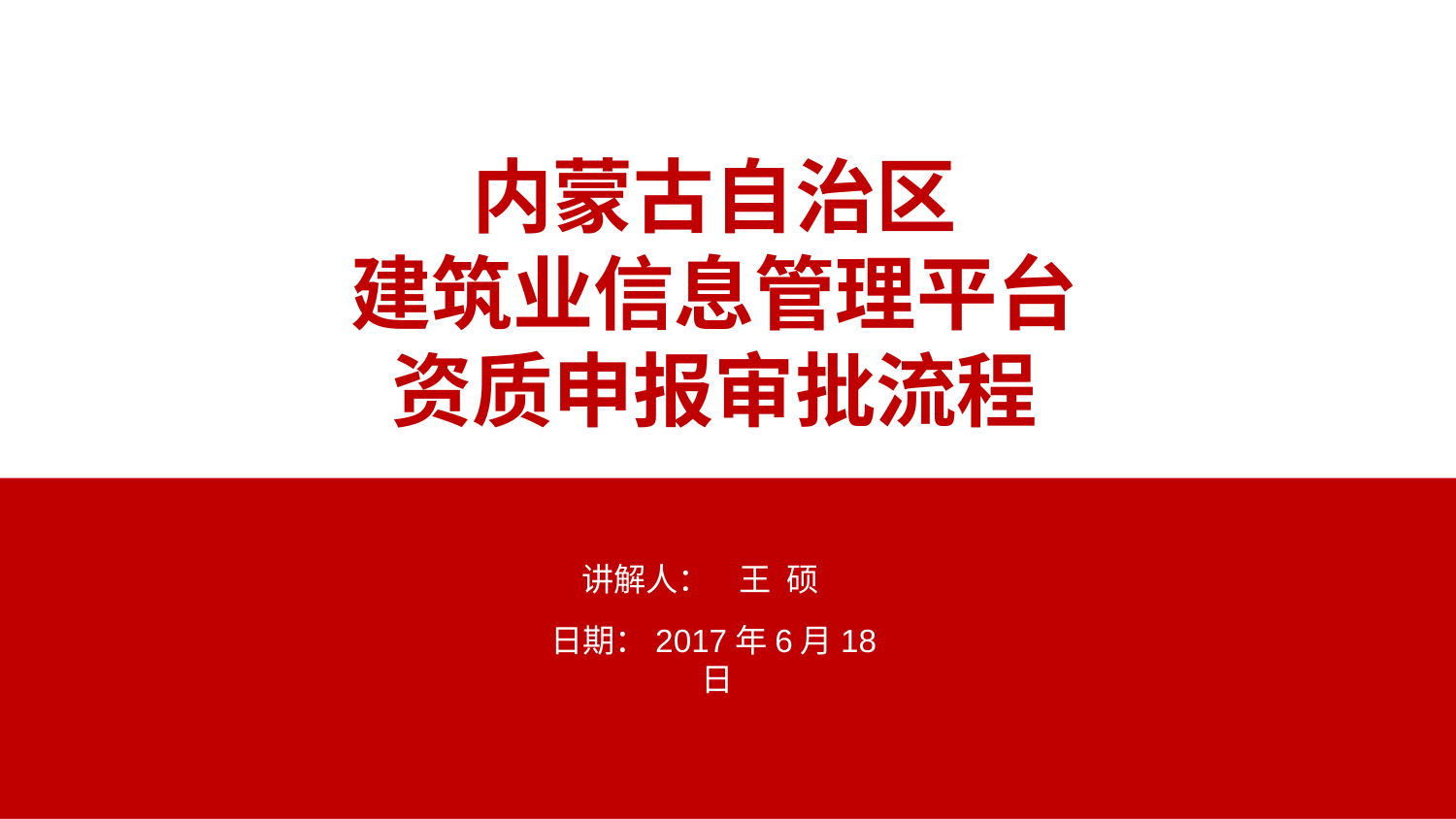

内蒙古自治区
建筑业信息管理平台
资质申报审批流程

讲解人：    王  硕
日期：2017年6月18日